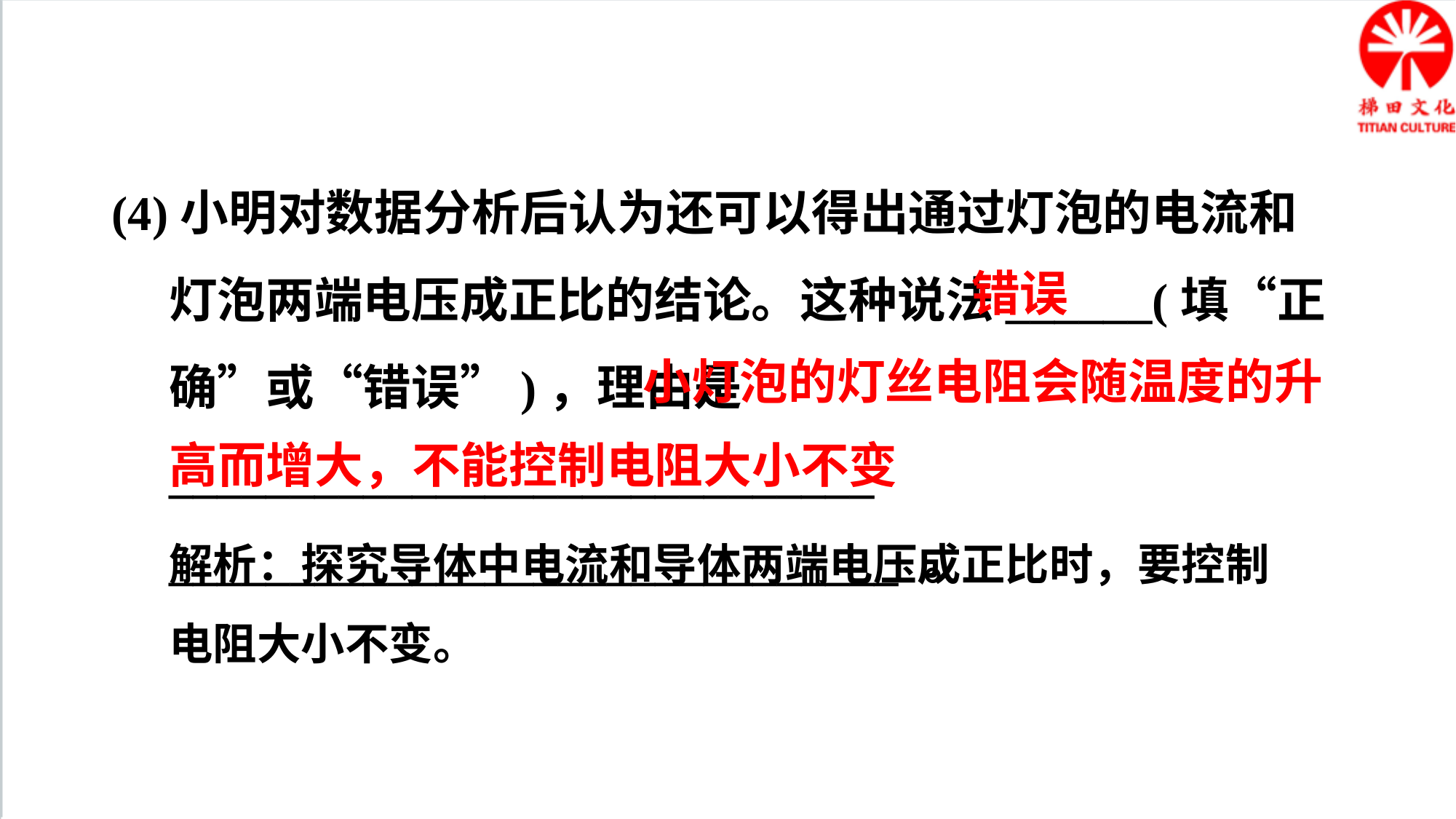

(4)小明对数据分析后认为还可以得出通过灯泡的电流和灯泡两端电压成正比的结论。这种说法______(填“正确”或“错误”)，理由是_____________________________
______________________________ 。
错误
小灯泡的灯丝电阻会随温度的升
高而增大，不能控制电阻大小不变
解析：探究导体中电流和导体两端电压成正比时，要控制电阻大小不变。